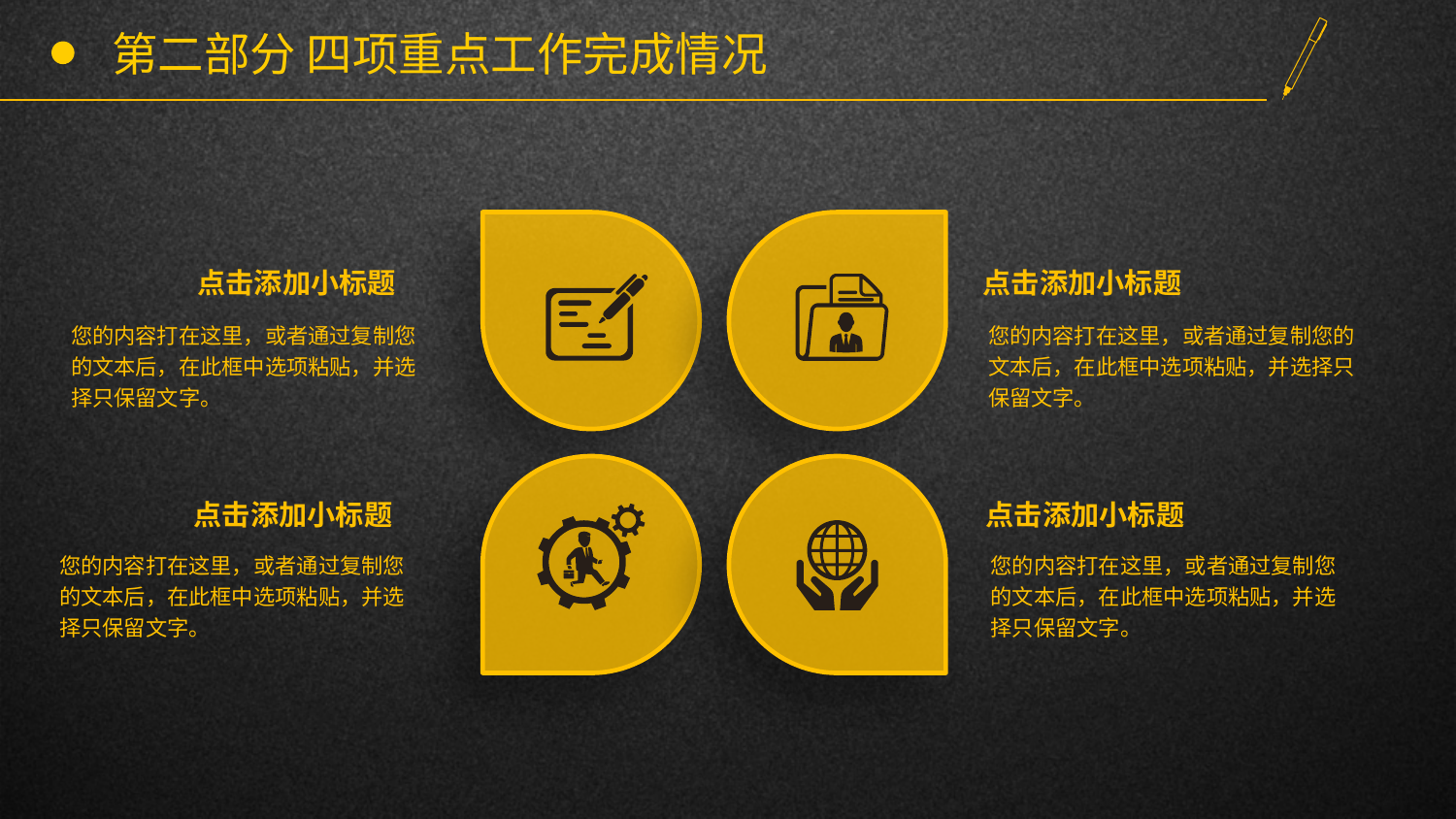

# 第二部分 四项重点工作完成情况

点击添加小标题
点击添加小标题

您的内容打在这里，或者通过复制您的文本后，在此框中选项粘贴，并选择只保留文字。
您的内容打在这里，或者通过复制您的文本后，在此框中选项粘贴，并选择只保留文字。

点击添加小标题
点击添加小标题

您的内容打在这里，或者通过复制您的文本后，在此框中选项粘贴，并选择只保留文字。
您的内容打在这里，或者通过复制您的文本后，在此框中选项粘贴，并选择只保留文字。